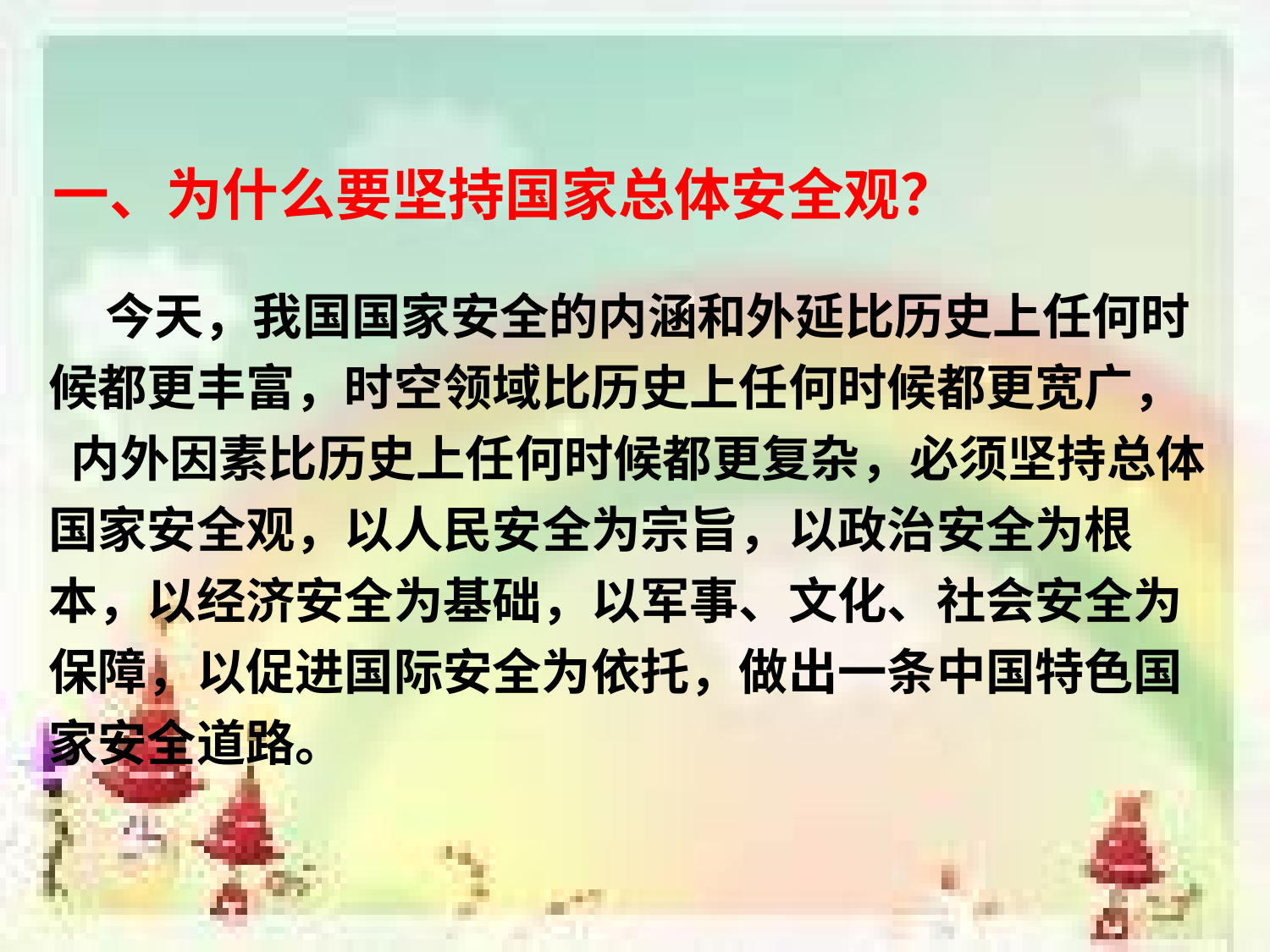

一、为什么要坚持国家总体安全观？
    今天，我国国家安全的内涵和外延比历史上任何时候都更丰富，时空领域比历史上任何时候都更宽广，      内外因素比历史上任何时候都更复杂，必须坚持总体国家安全观，以人民安全为宗旨，以政治安全为根本，以经济安全为基础，以军事、文化、社会安全为保障，以促进国际安全为依托，做出一条中国特色国家安全道路。